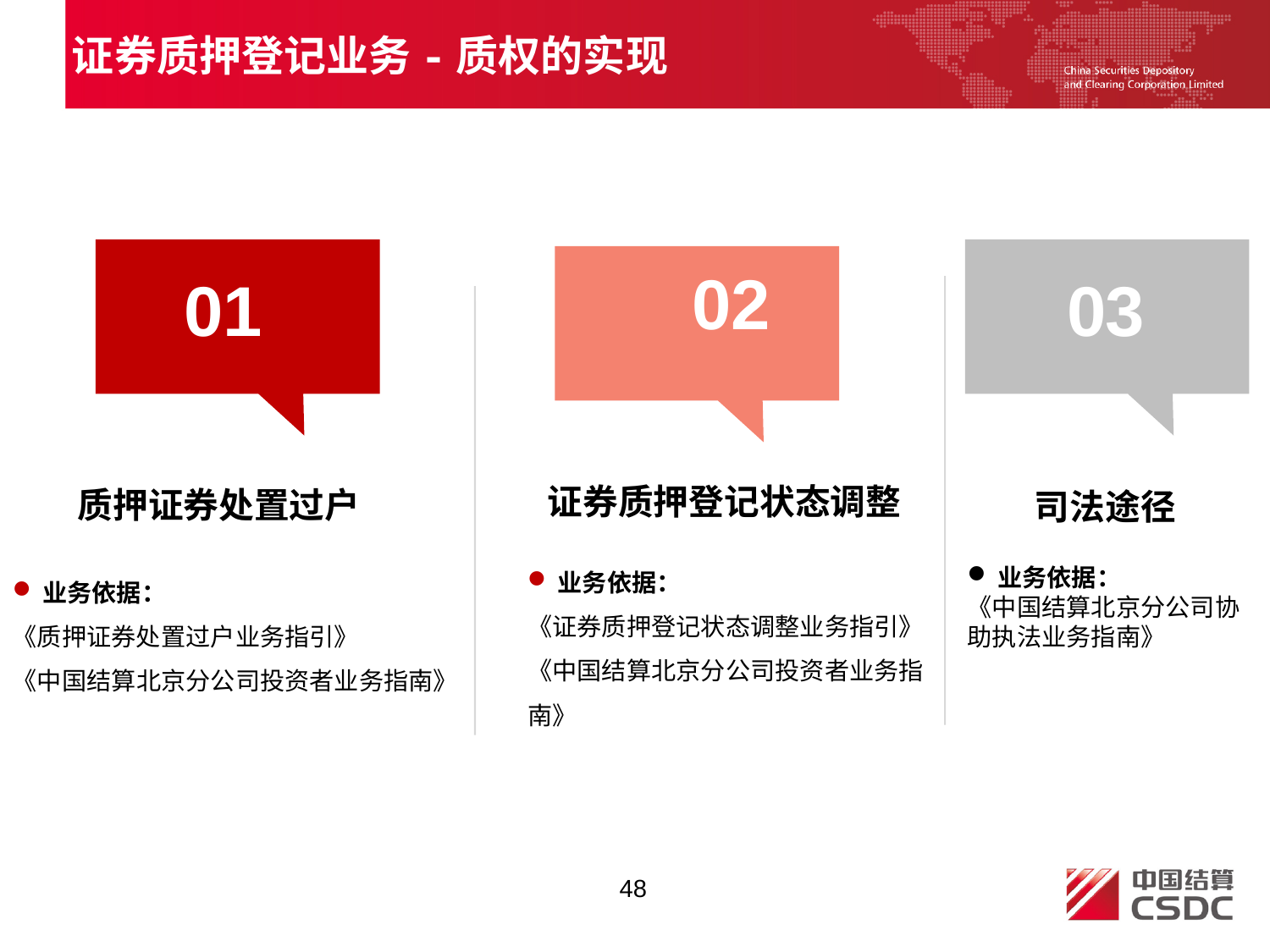

证券质押登记业务-质权的实现

02
01
03

证券质押登记状态调整

质押证券处置过户

司法途径

业务依据：
《证券质押登记状态调整业务指引》
《中国结算北京分公司投资者业务指南》
业务依据：
《质押证券处置过户业务指引》
《中国结算北京分公司投资者业务指南》

业务依据：
《中国结算北京分公司协助执法业务指南》
48